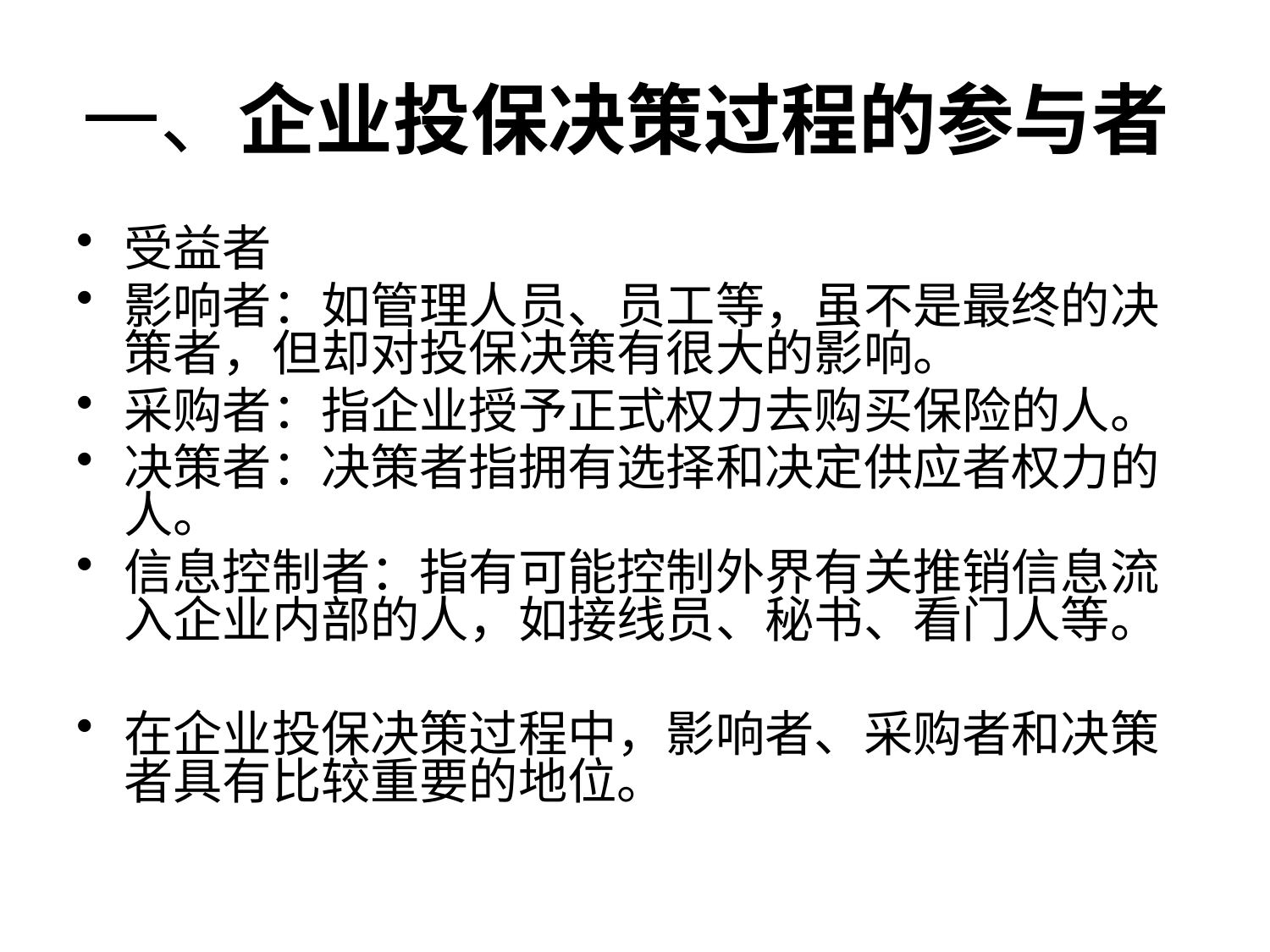

# 一、企业投保决策过程的参与者
受益者
影响者：如管理人员、员工等，虽不是最终的决策者，但却对投保决策有很大的影响。
采购者：指企业授予正式权力去购买保险的人。
决策者：决策者指拥有选择和决定供应者权力的人。
信息控制者：指有可能控制外界有关推销信息流入企业内部的人，如接线员、秘书、看门人等。

在企业投保决策过程中，影响者、采购者和决策者具有比较重要的地位。